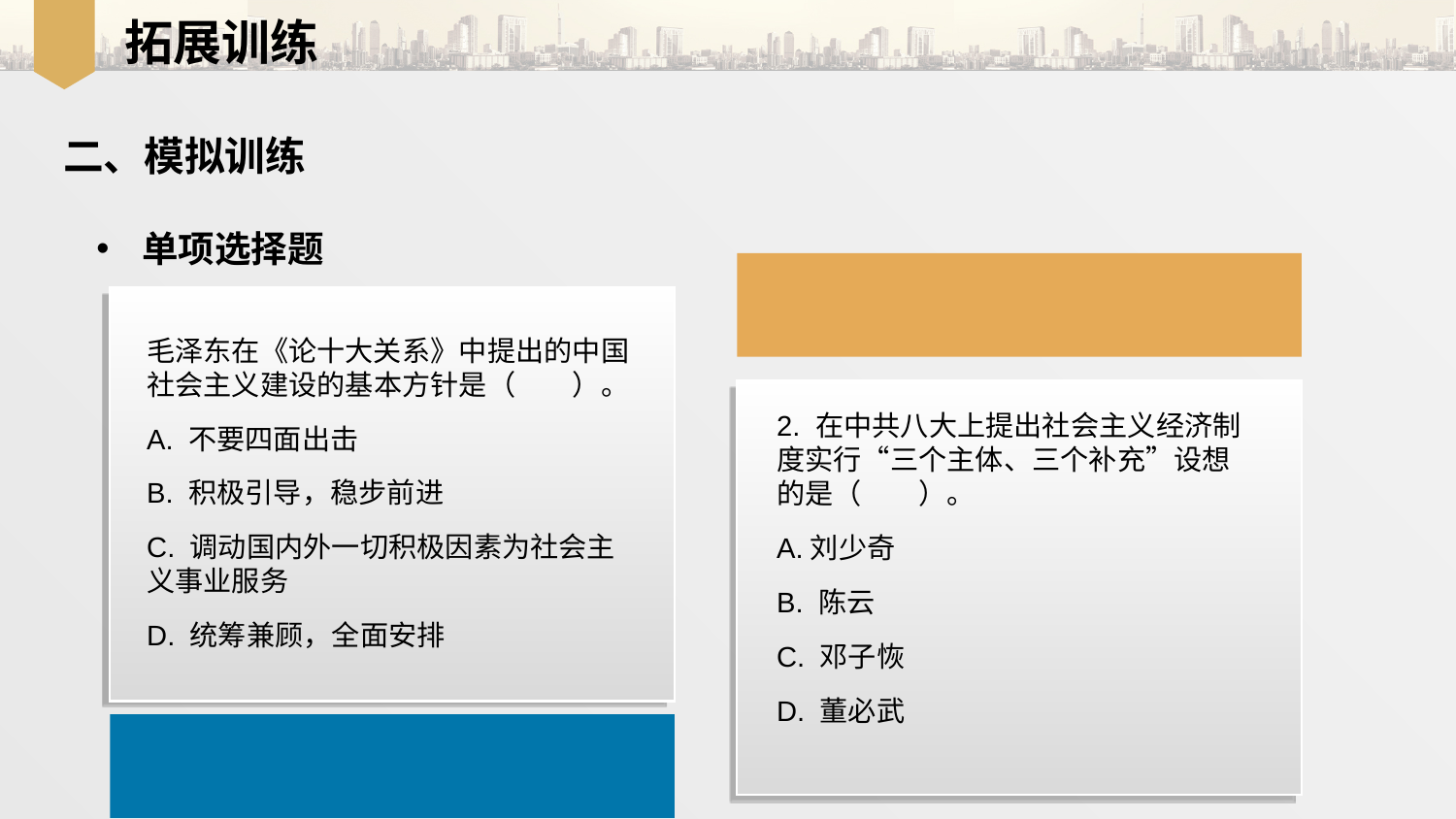

拓展训练
二、模拟训练
单项选择题

毛泽东在《论十大关系》中提出的中国社会主义建设的基本方针是（　　）。
A. 不要四面出击
B. 积极引导，稳步前进
C. 调动国内外一切积极因素为社会主义事业服务
D. 统筹兼顾，全面安排

2. 在中共八大上提出社会主义经济制度实行“三个主体、三个补充”设想的是（　　）。
A.刘少奇
B. 陈云
C. 邓子恢
D. 董必武